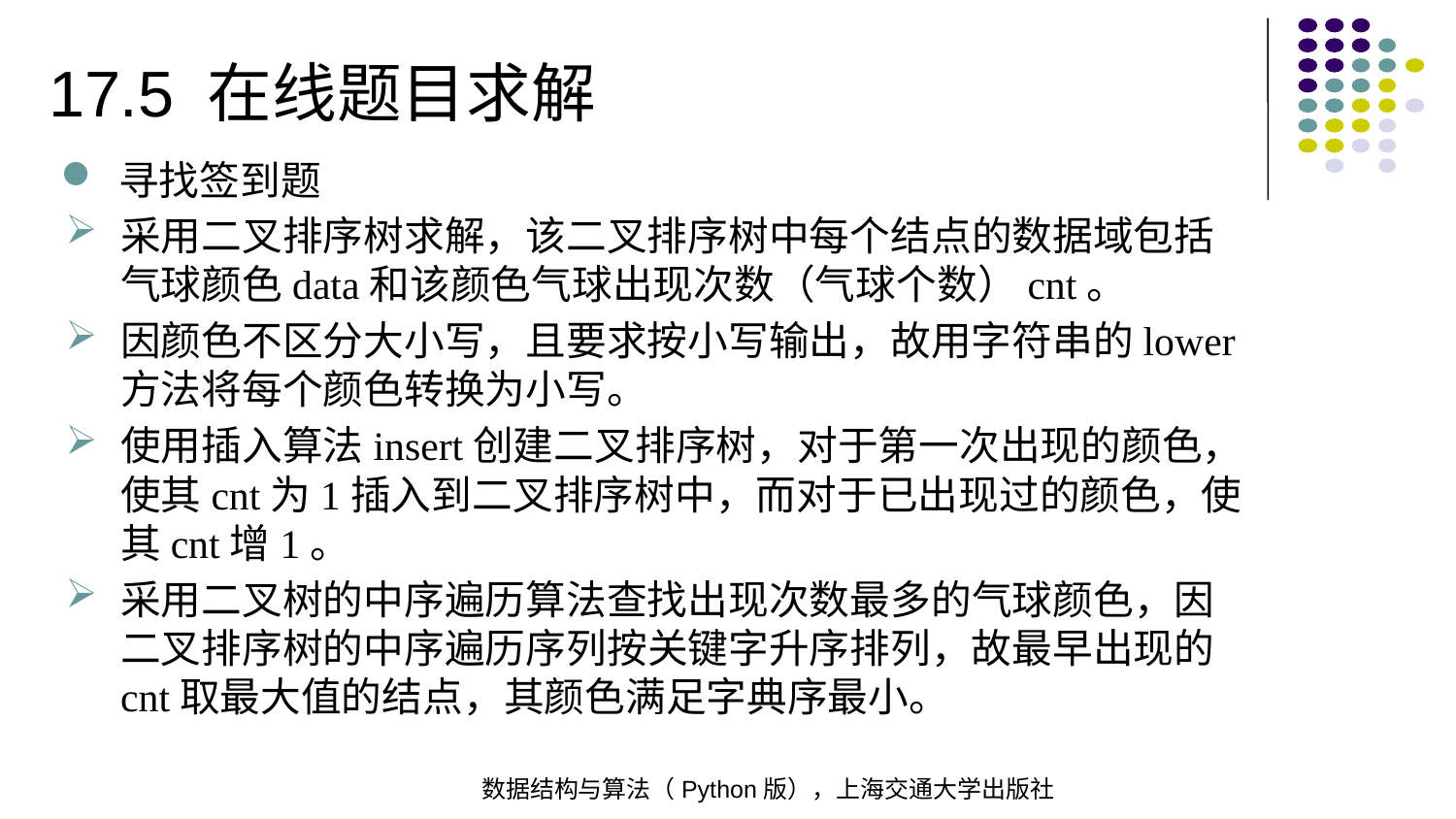

17.5 在线题目求解
寻找签到题
采用二叉排序树求解，该二叉排序树中每个结点的数据域包括气球颜色data和该颜色气球出现次数（气球个数）cnt。
因颜色不区分大小写，且要求按小写输出，故用字符串的lower方法将每个颜色转换为小写。
使用插入算法insert创建二叉排序树，对于第一次出现的颜色，使其cnt为1插入到二叉排序树中，而对于已出现过的颜色，使其cnt增1。
采用二叉树的中序遍历算法查找出现次数最多的气球颜色，因二叉排序树的中序遍历序列按关键字升序排列，故最早出现的cnt取最大值的结点，其颜色满足字典序最小。